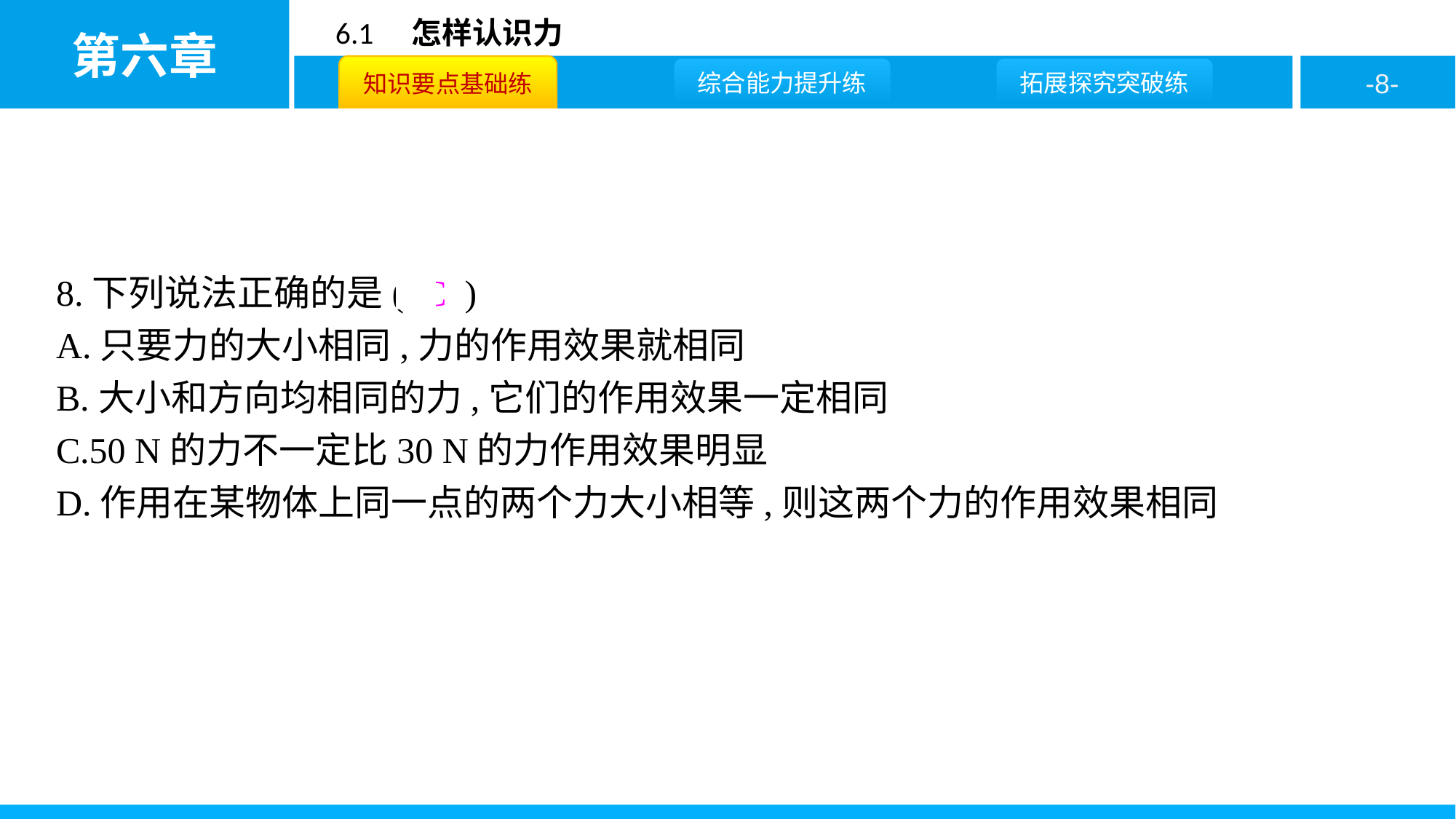

8.下列说法正确的是(  C  )
A.只要力的大小相同,力的作用效果就相同
B.大小和方向均相同的力,它们的作用效果一定相同
C.50 N的力不一定比30 N的力作用效果明显
D.作用在某物体上同一点的两个力大小相等,则这两个力的作用效果相同